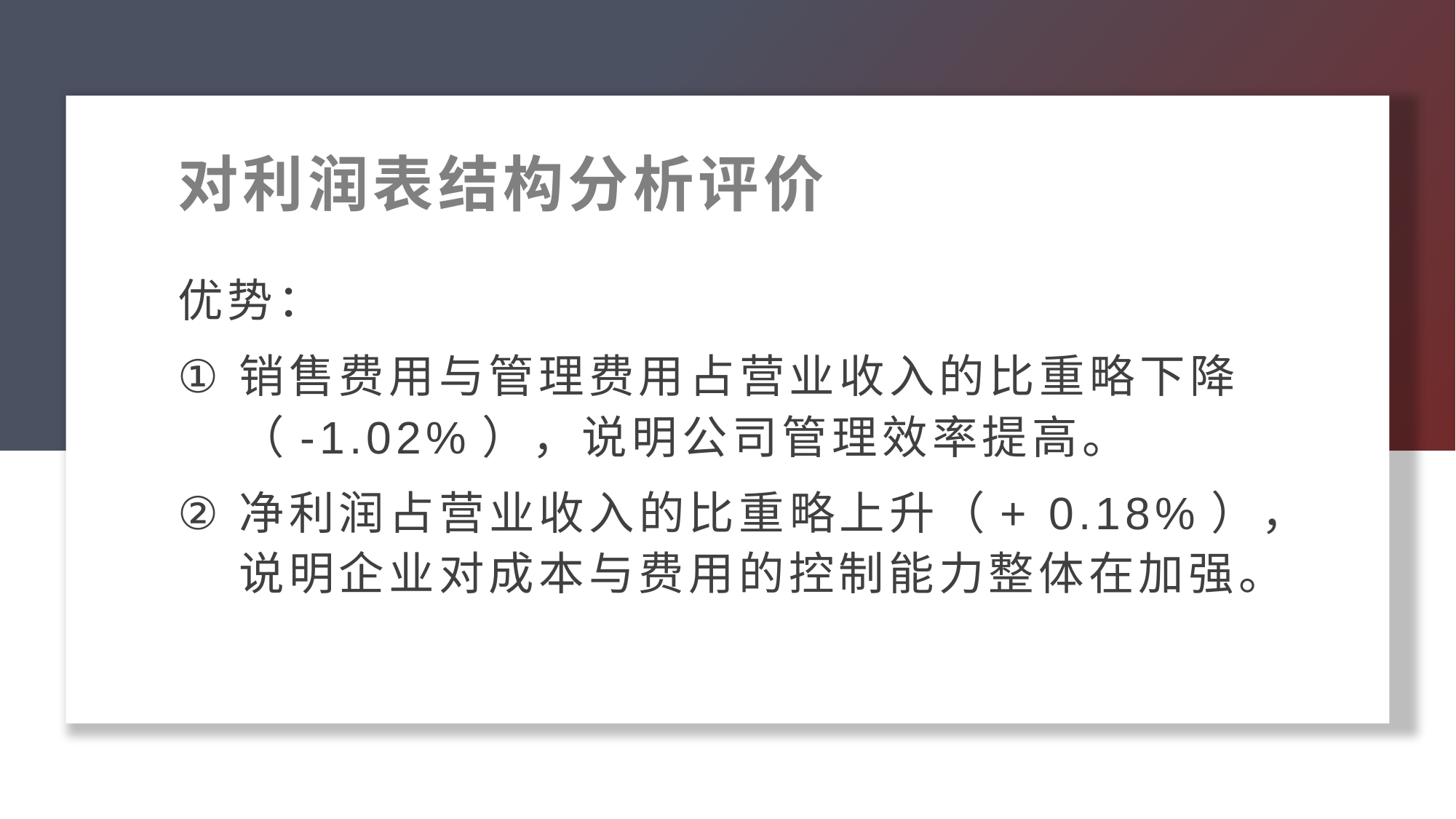

对利润表结构分析评价

优势：
销售费用与管理费用占营业收入的比重略下降（-1.02%），说明公司管理效率提高。
净利润占营业收入的比重略上升（+ 0.18%），说明企业对成本与费用的控制能力整体在加强。